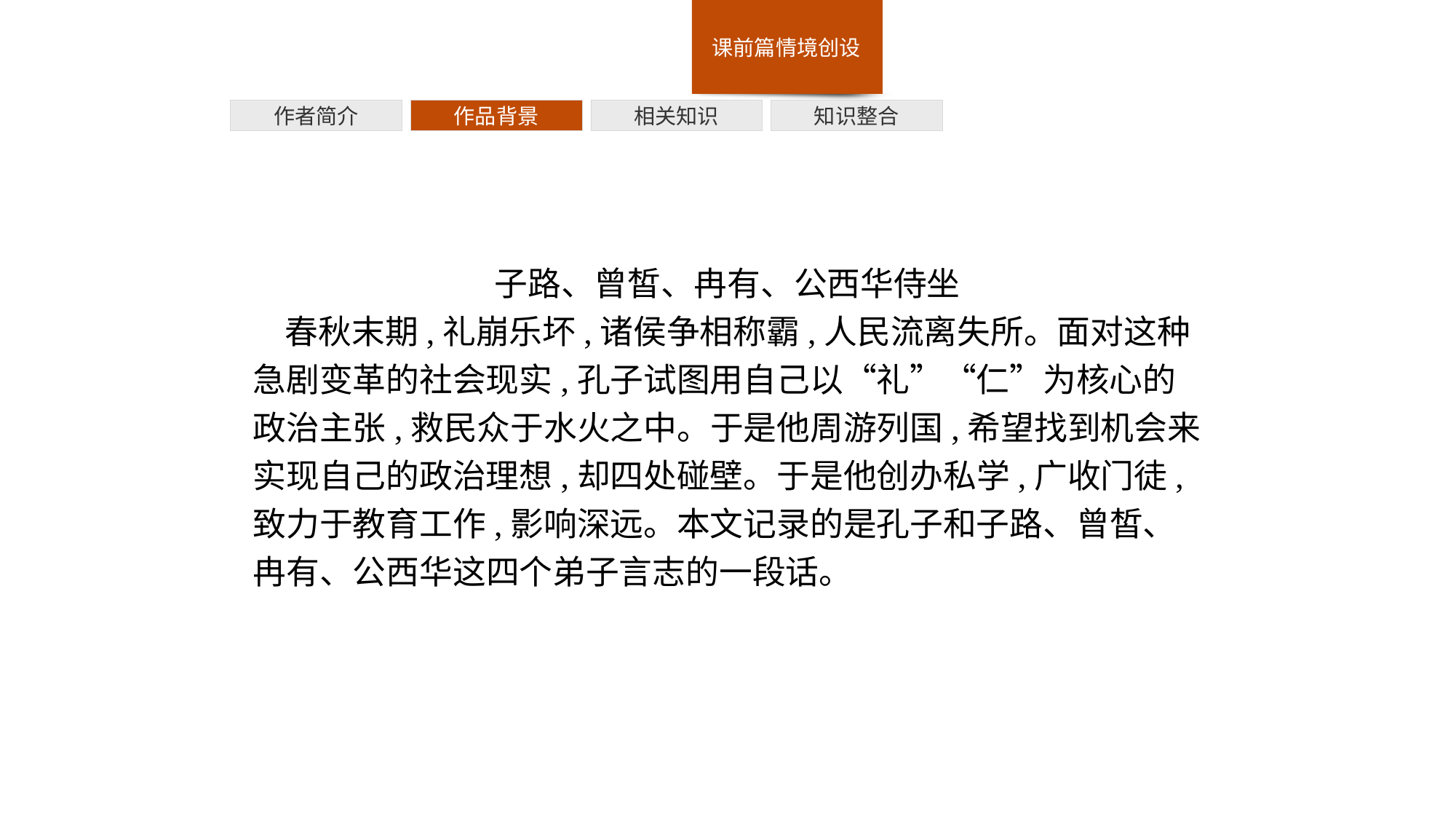

作者简介
作品背景
相关知识
知识整合
子路、曾皙、冉有、公西华侍坐
春秋末期,礼崩乐坏,诸侯争相称霸,人民流离失所。面对这种急剧变革的社会现实,孔子试图用自己以“礼”“仁”为核心的政治主张,救民众于水火之中。于是他周游列国,希望找到机会来实现自己的政治理想,却四处碰壁。于是他创办私学,广收门徒,致力于教育工作,影响深远。本文记录的是孔子和子路、曾皙、冉有、公西华这四个弟子言志的一段话。